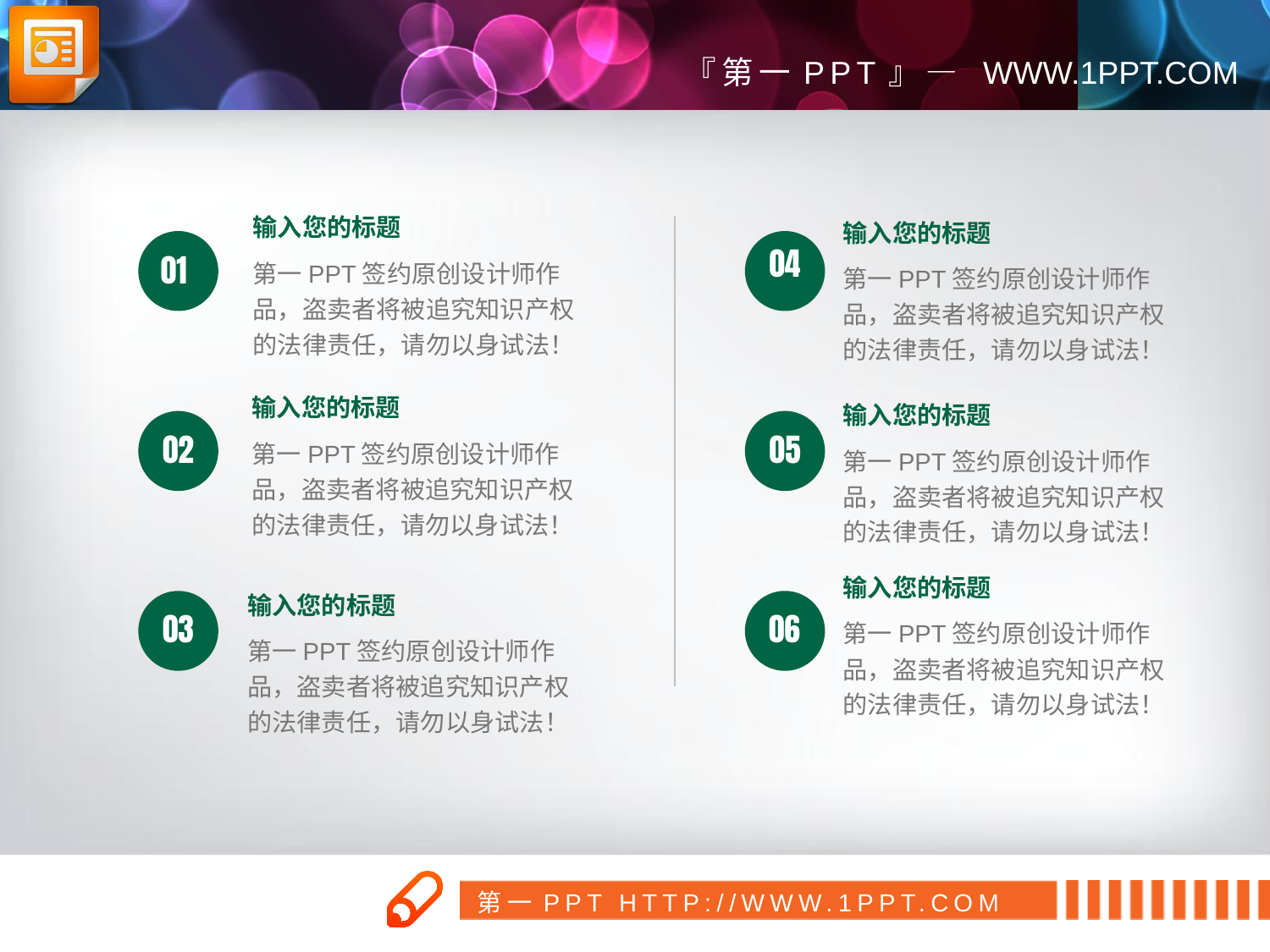

输入您的标题
第一PPT签约原创设计师作品，盗卖者将被追究知识产权的法律责任，请勿以身试法！
输入您的标题
第一PPT签约原创设计师作品，盗卖者将被追究知识产权的法律责任，请勿以身试法！

01

04
输入您的标题
第一PPT签约原创设计师作品，盗卖者将被追究知识产权的法律责任，请勿以身试法！
输入您的标题
第一PPT签约原创设计师作品，盗卖者将被追究知识产权的法律责任，请勿以身试法！

02

05
输入您的标题
第一PPT签约原创设计师作品，盗卖者将被追究知识产权的法律责任，请勿以身试法！
输入您的标题
第一PPT签约原创设计师作品，盗卖者将被追究知识产权的法律责任，请勿以身试法！

03

06